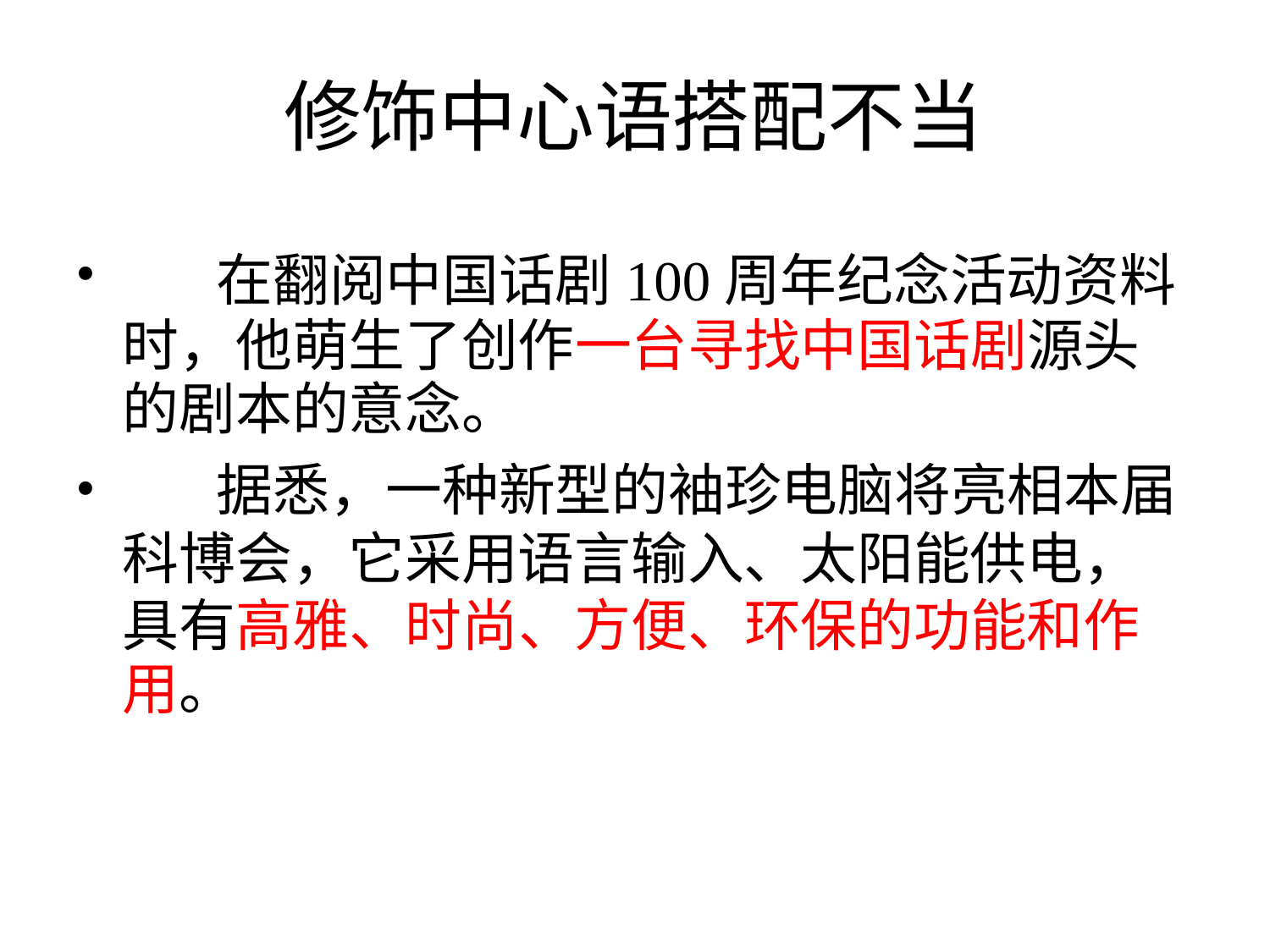

修饰中心语搭配不当
•

•
	在翻阅中国话剧100周年纪念活动资料
时，他萌生了创作一台寻找中国话剧源头
的剧本的意念。

	据悉，一种新型的袖珍电脑将亮相本届
科博会，它采用语言输入、太阳能供电，
具有高雅、时尚、方便、环保的功能和作
用。